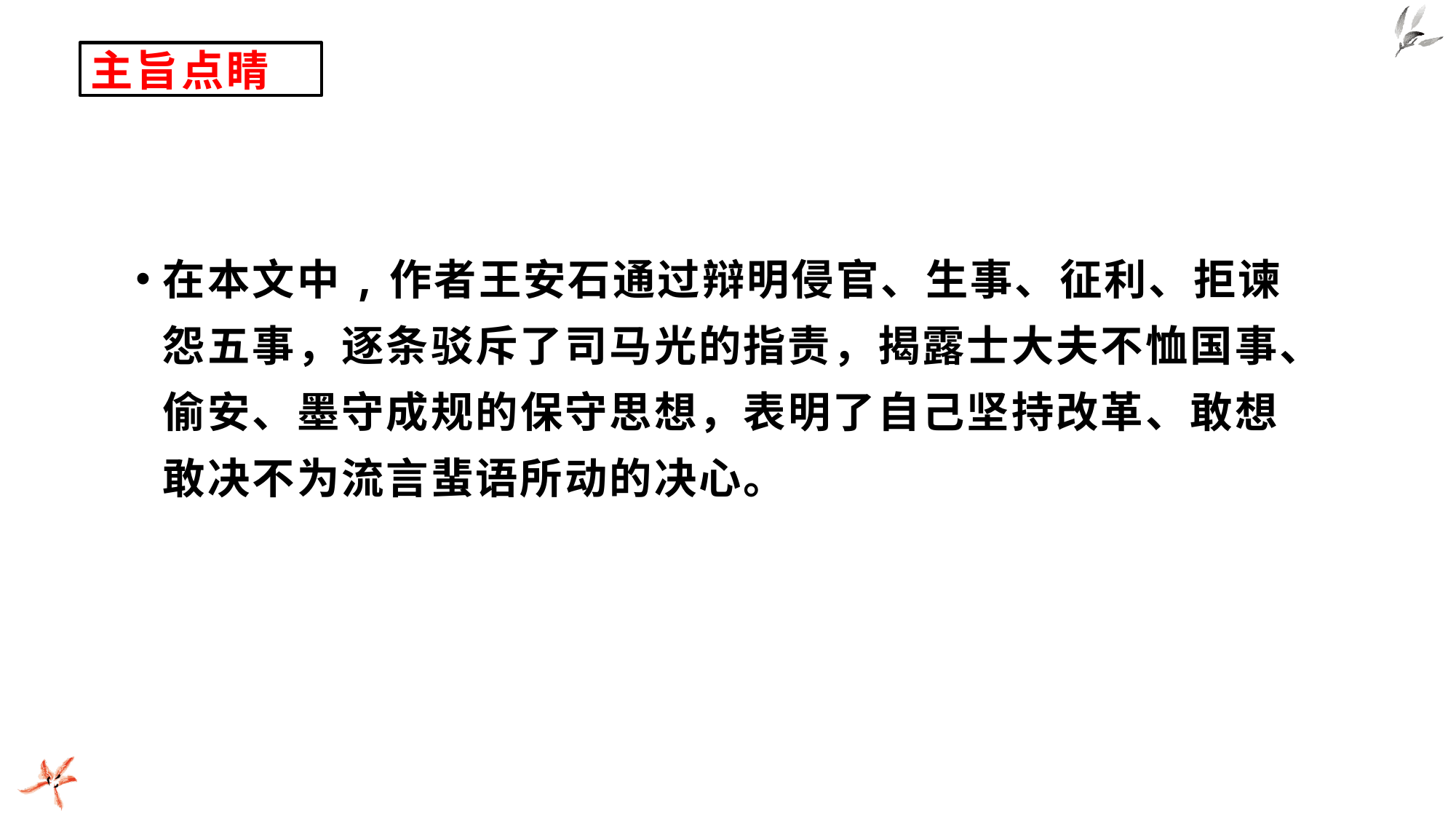

# 主旨点睛
在本文中,作者王安石通过辩明侵官、生事、征利、拒谏怨五事，逐条驳斥了司马光的指责，揭露士大夫不恤国事、偷安、墨守成规的保守思想，表明了自己坚持改革、敢想敢决不为流言蜚语所动的决心。